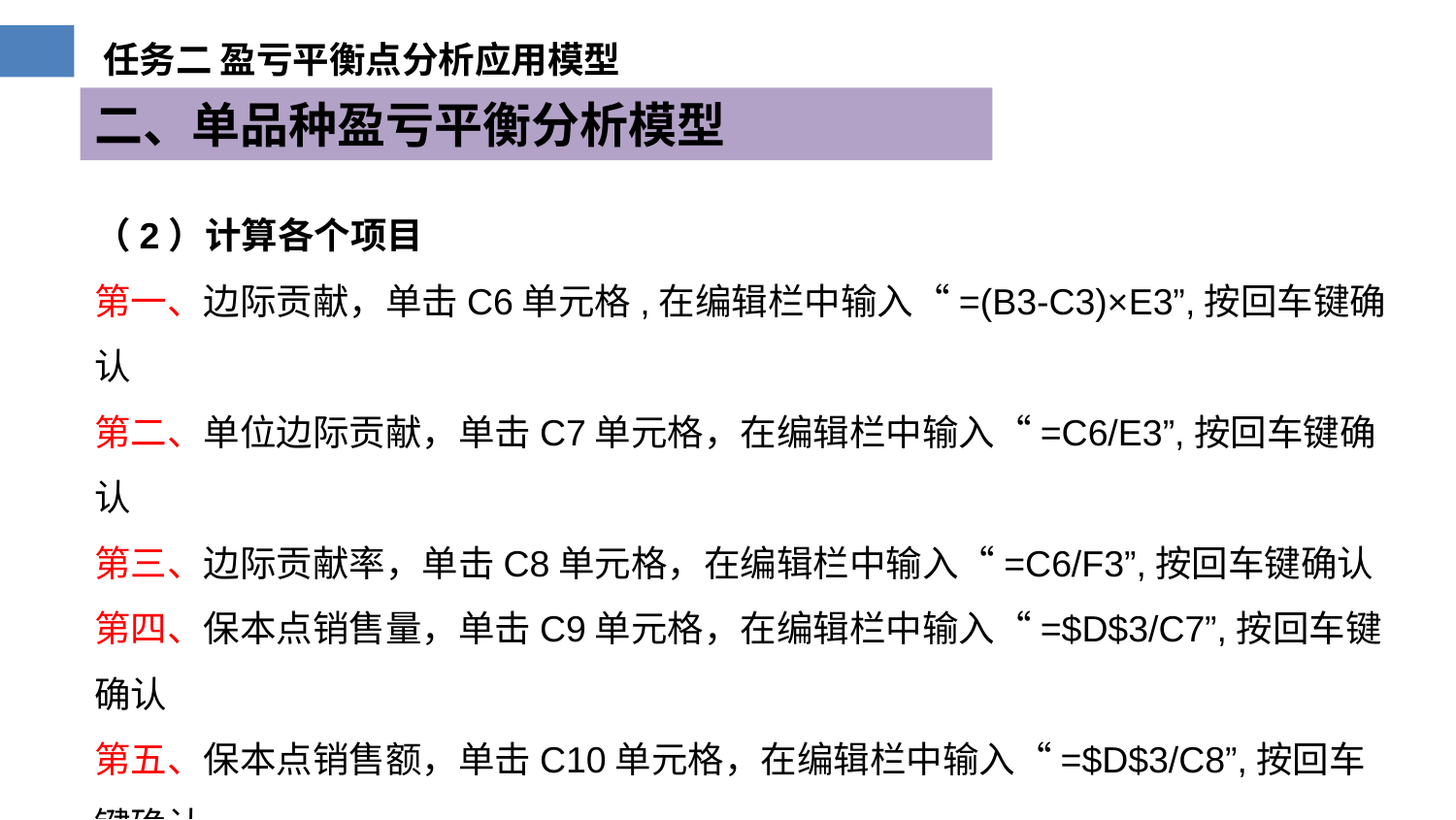

二、单品种盈亏平衡分析模型
（2）计算各个项目
第一、边际贡献，单击C6单元格,在编辑栏中输入“=(B3-C3)×E3”,按回车键确认
第二、单位边际贡献，单击C7单元格，在编辑栏中输入“=C6/E3”,按回车键确认
第三、边际贡献率，单击C8单元格，在编辑栏中输入“=C6/F3”,按回车键确认
第四、保本点销售量，单击C9单元格，在编辑栏中输入“=$D$3/C7”,按回车键确认
第五、保本点销售额，单击C10单元格，在编辑栏中输入“=$D$3/C8”,按回车键确认